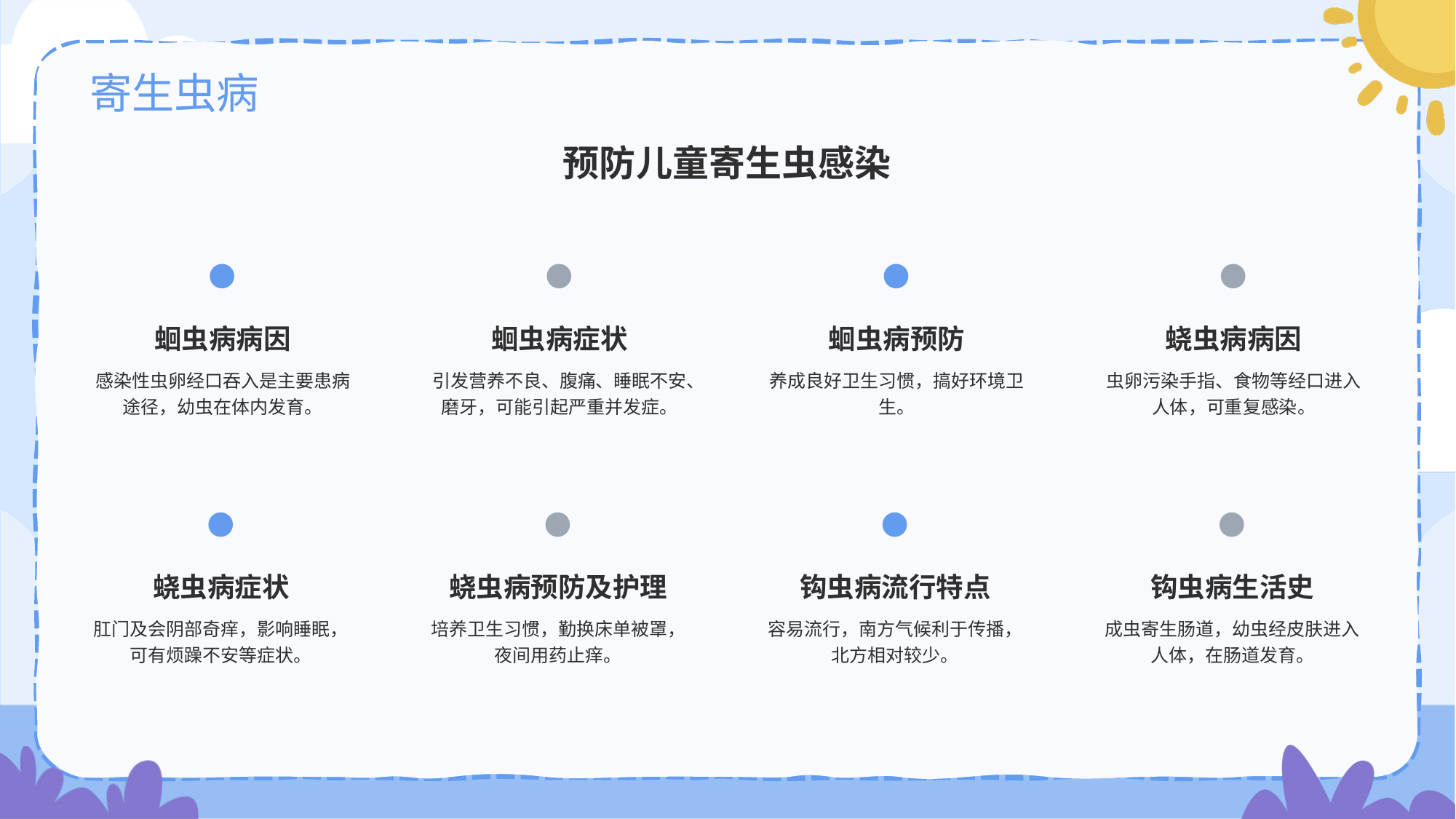

# 寄生虫病
预防儿童寄生虫感染

蛔虫病病因
感染性虫卵经口吞入是主要患病途径，幼虫在体内发育。
蛔虫病症状
引发营养不良、腹痛、睡眠不安、磨牙，可能引起严重并发症。
蛔虫病预防
养成良好卫生习惯，搞好环境卫生。
蛲虫病病因
虫卵污染手指、食物等经口进入人体，可重复感染。

蛲虫病症状
肛门及会阴部奇痒，影响睡眠，可有烦躁不安等症状。
蛲虫病预防及护理
培养卫生习惯，勤换床单被罩，夜间用药止痒。
钩虫病流行特点
容易流行，南方气候利于传播，北方相对较少。
钩虫病生活史
成虫寄生肠道，幼虫经皮肤进入人体，在肠道发育。